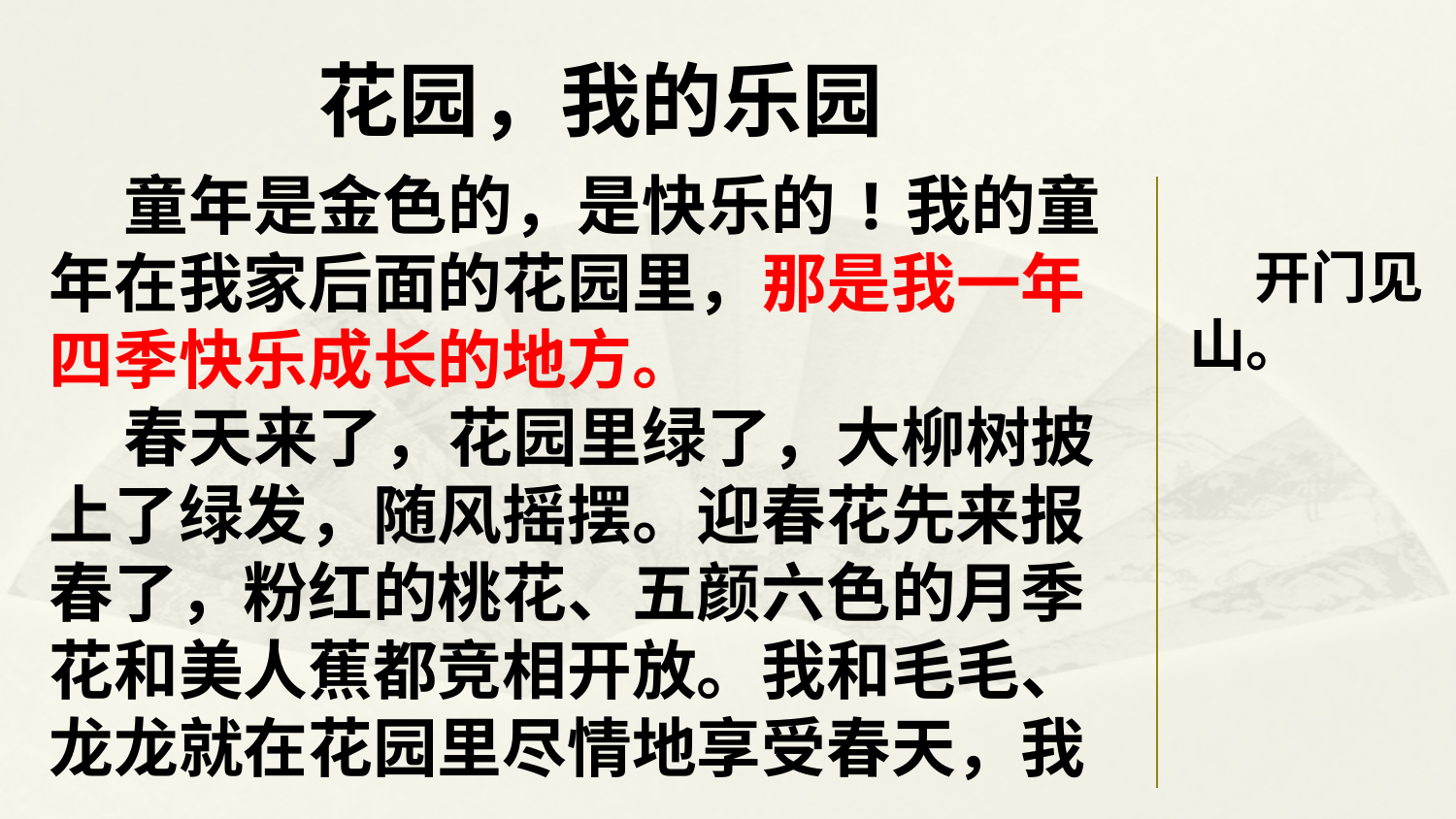

花园，我的乐园
    童年是金色的，是快乐的!我的童年在我家后面的花园里，那是我一年四季快乐成长的地方。
    春天来了，花园里绿了，大柳树披上了绿发，随风摇摆。迎春花先来报春了，粉红的桃花、五颜六色的月季花和美人蕉都竞相开放。我和毛毛、龙龙就在花园里尽情地享受春天，我
    开门见山。